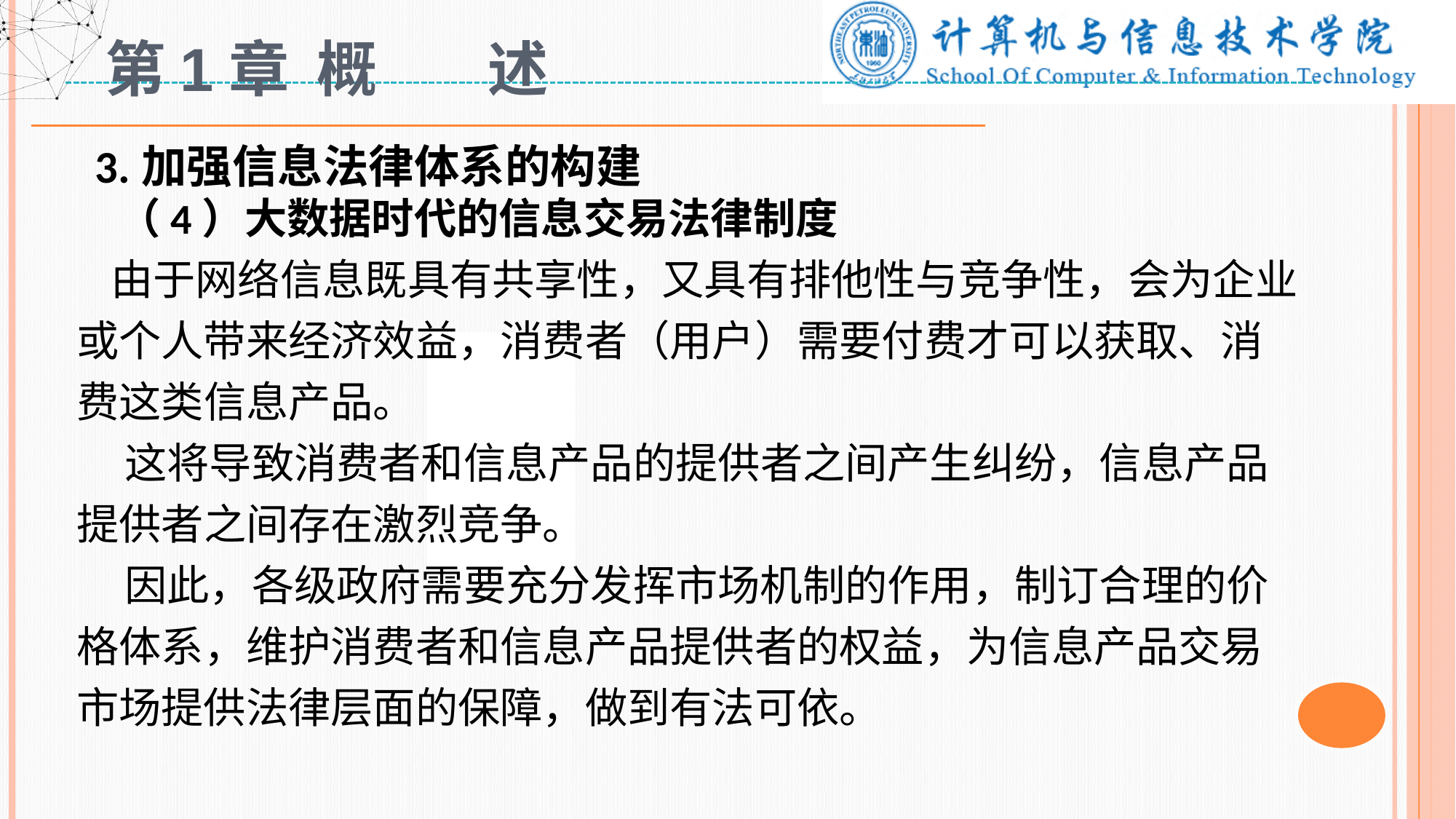

# 第1章  概        述
  3.加强信息法律体系的构建
    （4）大数据时代的信息交易法律制度
    由于网络信息既具有共享性，又具有排他性与竞争性，会为企业或个人带来经济效益，消费者（用户）需要付费才可以获取、消费这类信息产品。
    这将导致消费者和信息产品的提供者之间产生纠纷，信息产品提供者之间存在激烈竞争。
    因此，各级政府需要充分发挥市场机制的作用，制订合理的价格体系，维护消费者和信息产品提供者的权益，为信息产品交易市场提供法律层面的保障，做到有法可依。